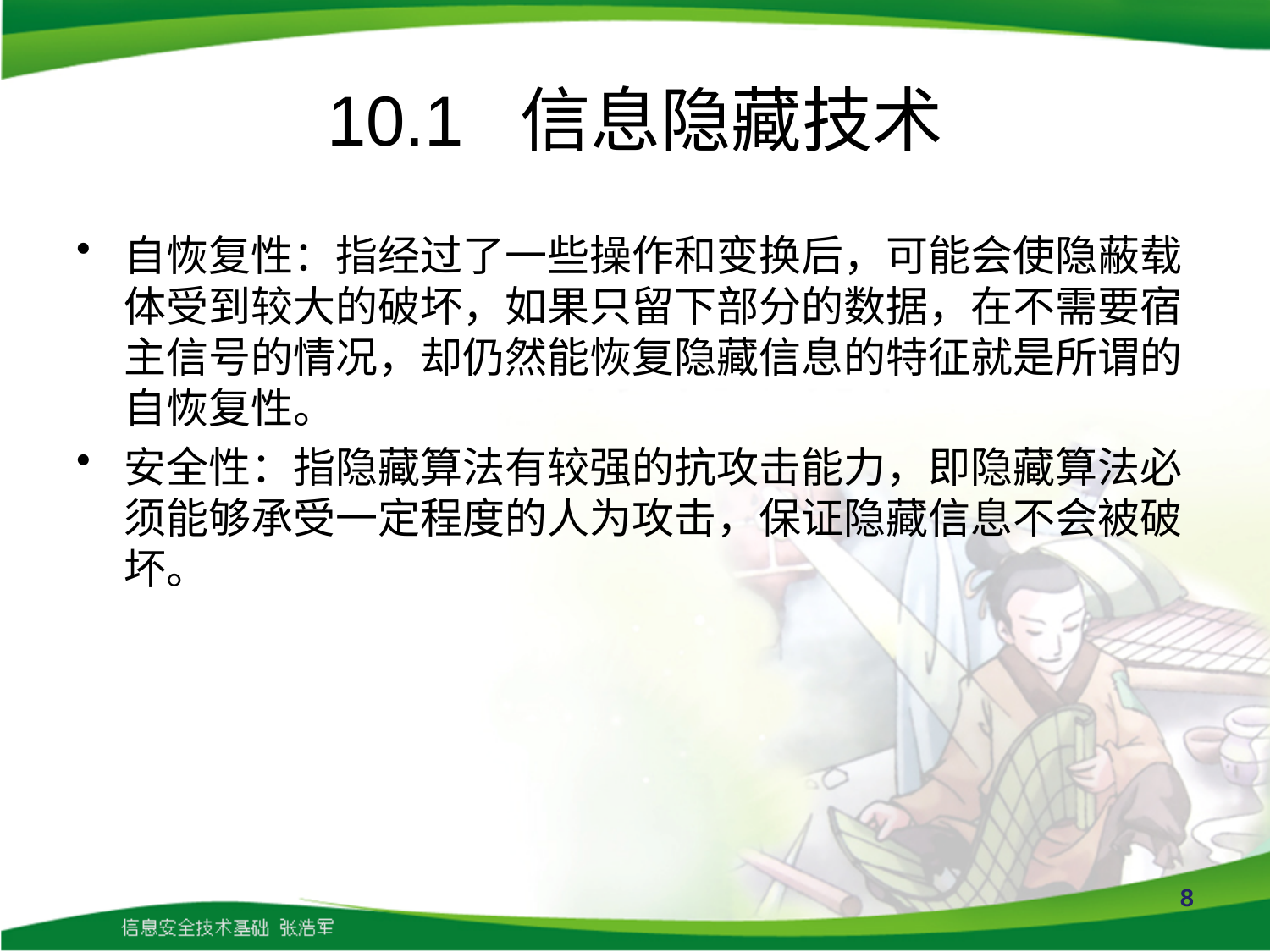

# 10.1  信息隐藏技术
自恢复性：指经过了一些操作和变换后，可能会使隐蔽载体受到较大的破坏，如果只留下部分的数据，在不需要宿主信号的情况，却仍然能恢复隐藏信息的特征就是所谓的自恢复性。
安全性：指隐藏算法有较强的抗攻击能力，即隐藏算法必须能够承受一定程度的人为攻击，保证隐藏信息不会被破坏。

8